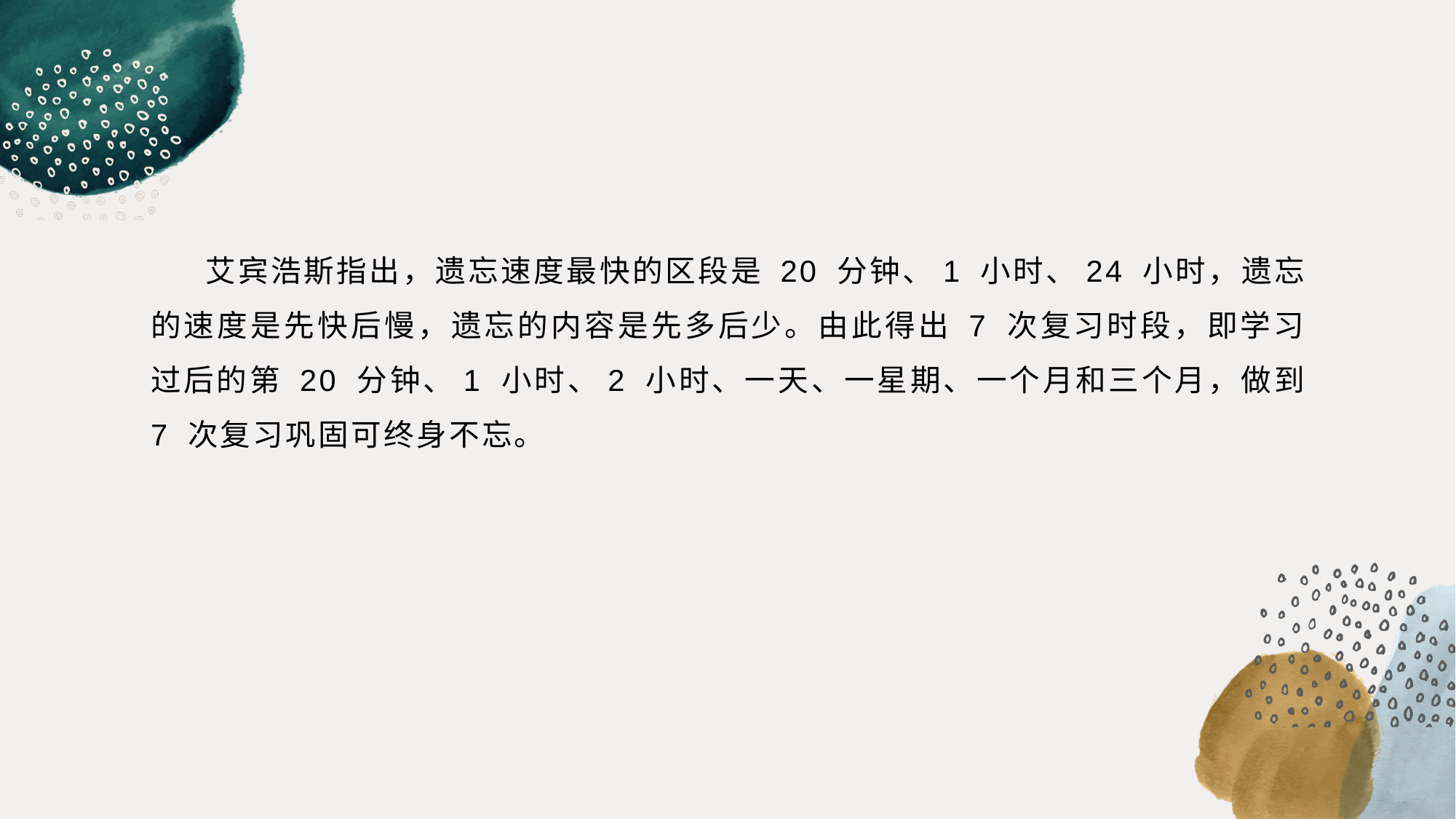

艾宾浩斯指出，遗忘速度最快的区段是 20 分钟、1 小时、24 小时，遗忘的速度是先快后慢，遗忘的内容是先多后少。由此得出 7 次复习时段，即学习过后的第 20 分钟、1 小时、2 小时、一天、一星期、一个月和三个月，做到 7 次复习巩固可终身不忘。